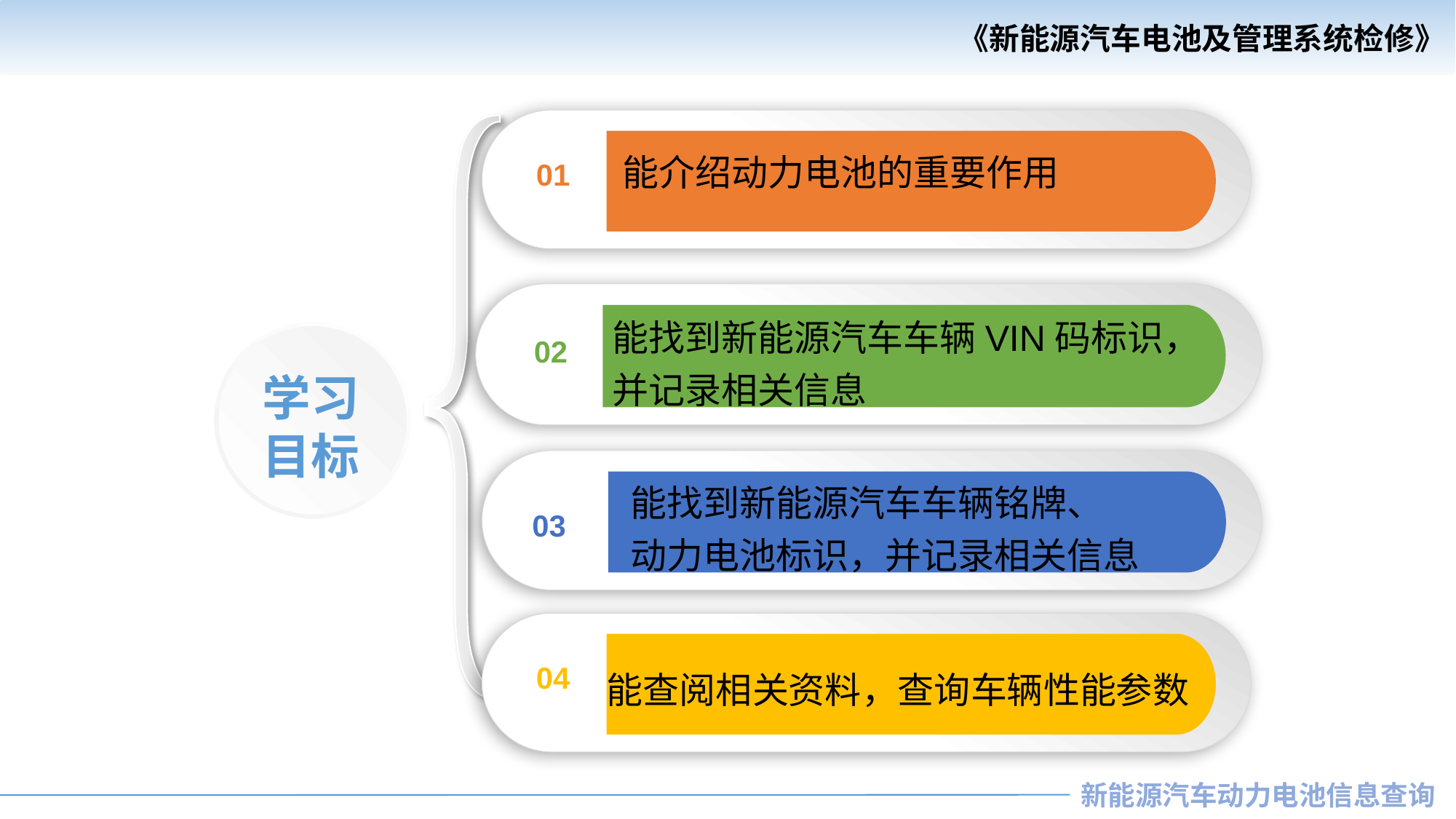

01
能介绍动力电池的重要作用

02
能找到新能源汽车车辆VIN码标识，并记录相关信息

学习
目标

03
 能找到新能源汽车车辆铭牌、
 动力电池标识，并记录相关信息

04
能查阅相关资料，查询车辆性能参数